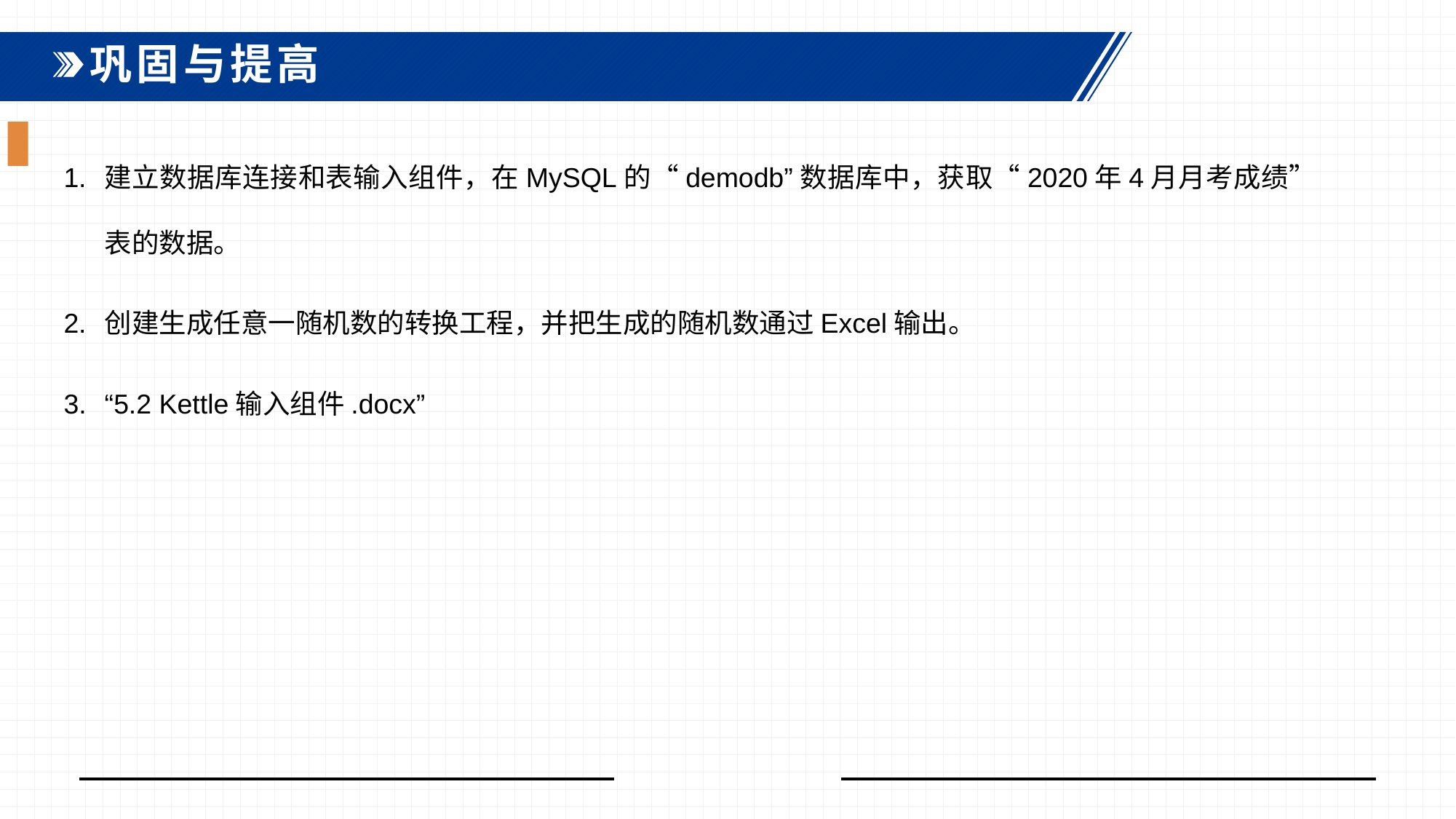

巩固与提高
建立数据库连接和表输入组件，在MySQL的“demodb”数据库中，获取“2020年4月月考成绩”表的数据。
创建生成任意一随机数的转换工程，并把生成的随机数通过Excel输出。
“5.2 Kettle输入组件.docx”